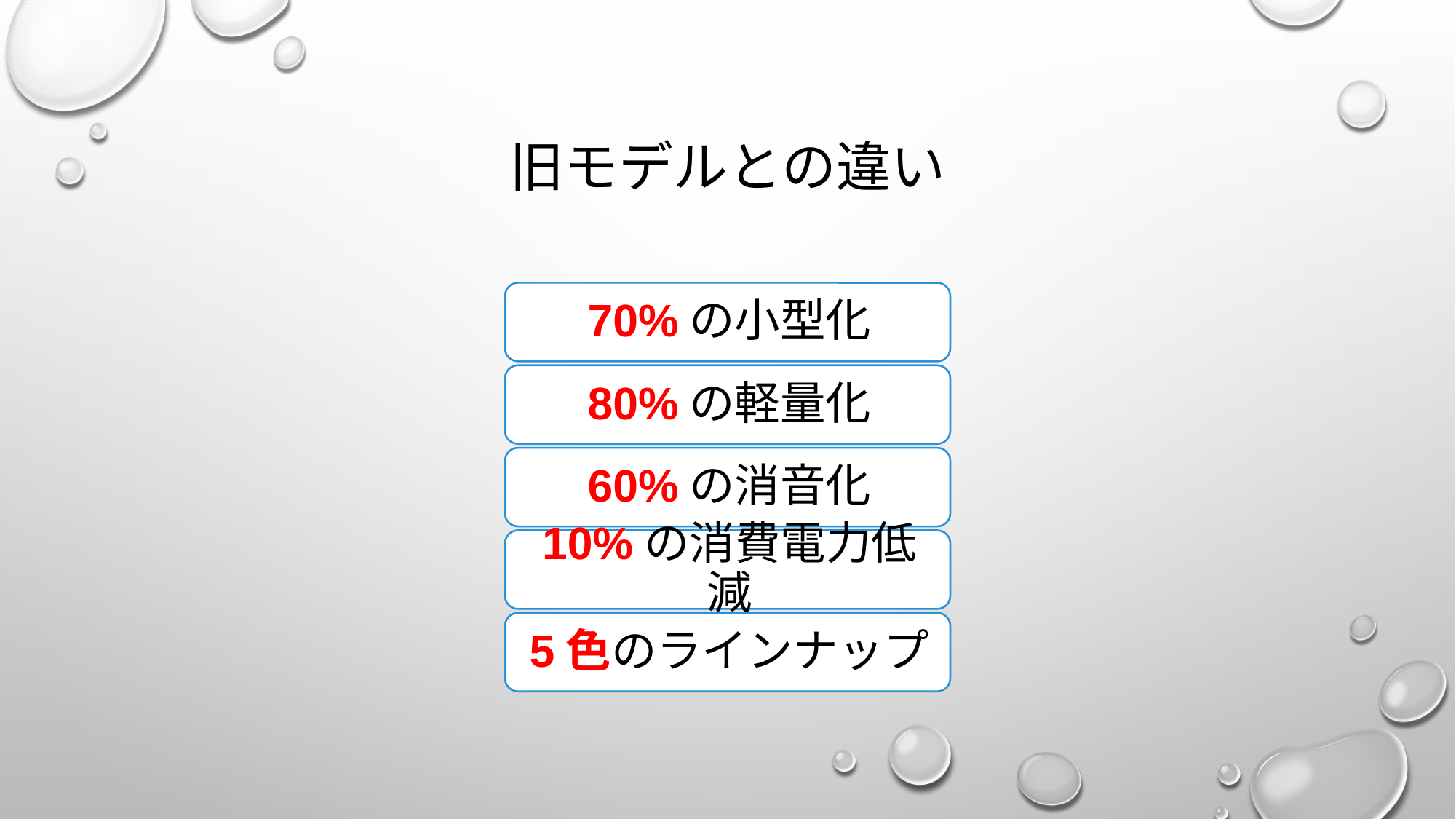

# 旧モデルとの違い
70%の小型化
80%の軽量化
60%の消音化
10%の消費電力低減
5色のラインナップ